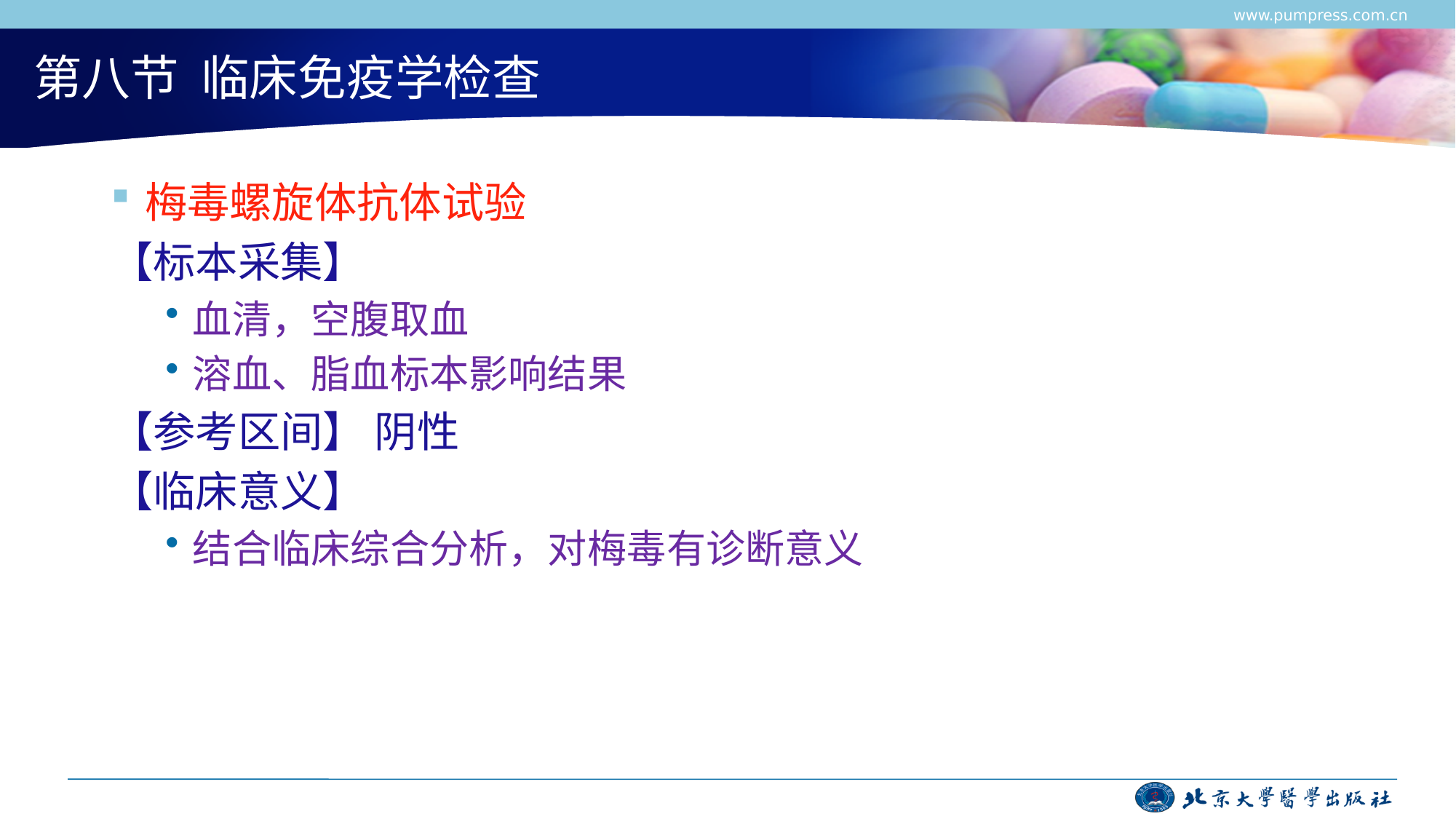

www.pumpress.com.cn
# 第八节  临床免疫学检查
梅毒螺旋体抗体试验
【标本采集】
血清，空腹取血
溶血、脂血标本影响结果
【参考区间】 阴性
【临床意义】
结合临床综合分析，对梅毒有诊断意义